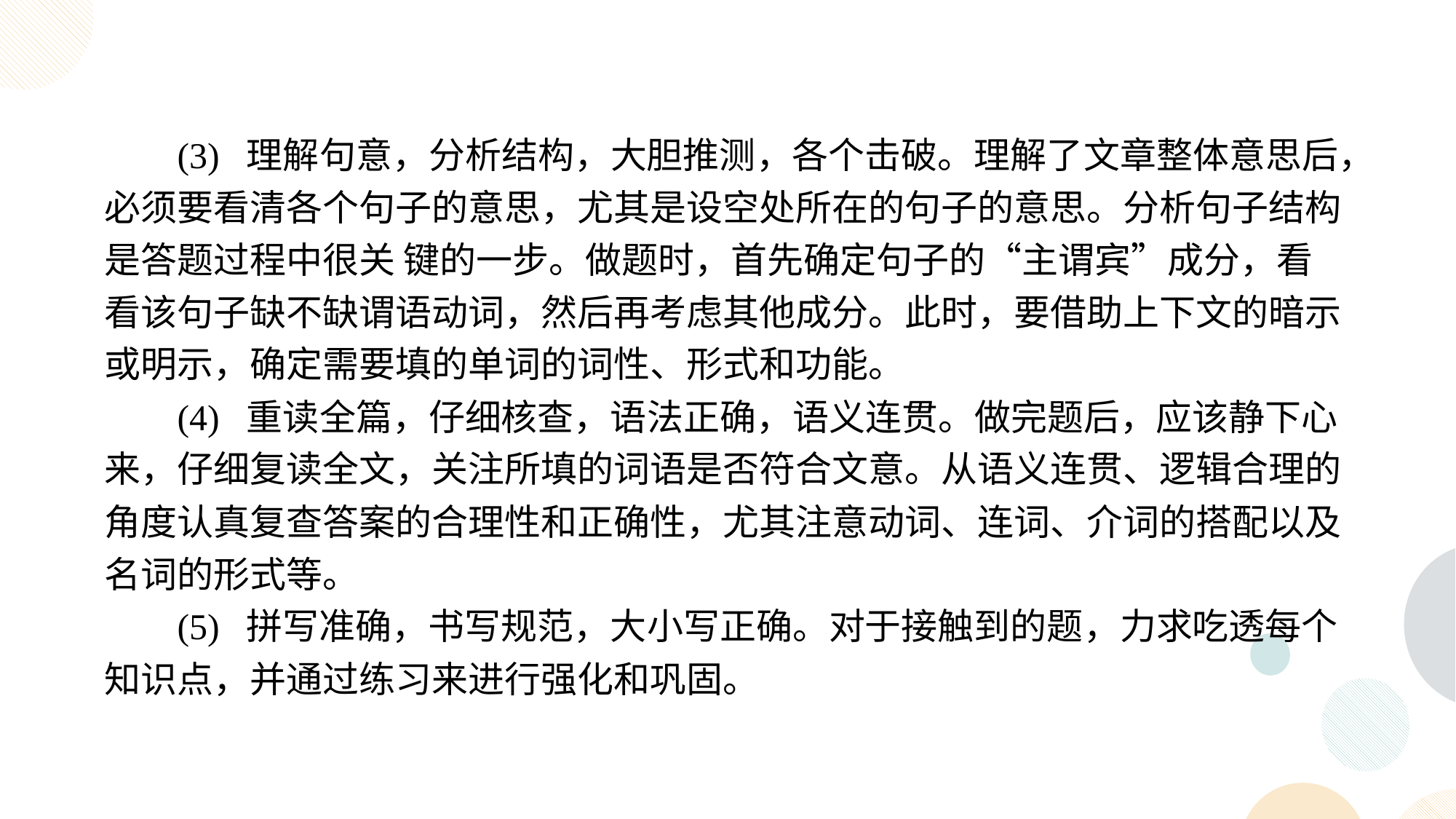

(3)  理解句意，分析结构，大胆推测，各个击破。理解了文章整体意思后，必须要看清各个句子的意思，尤其是设空处所在的句子的意思。分析句子结构是答题过程中很关 键的一步。做题时，首先确定句子的“主谓宾”成分，看看该句子缺不缺谓语动词，然后再考虑其他成分。此时，要借助上下文的暗示或明示，确定需要填的单词的词性、形式和功能。
(4)  重读全篇，仔细核查，语法正确，语义连贯。做完题后，应该静下心来，仔细复读全文，关注所填的词语是否符合文意。从语义连贯、逻辑合理的角度认真复查答案的合理性和正确性，尤其注意动词、连词、介词的搭配以及名词的形式等。
(5)  拼写准确，书写规范，大小写正确。对于接触到的题，力求吃透每个知识点，并通过练习来进行强化和巩固。